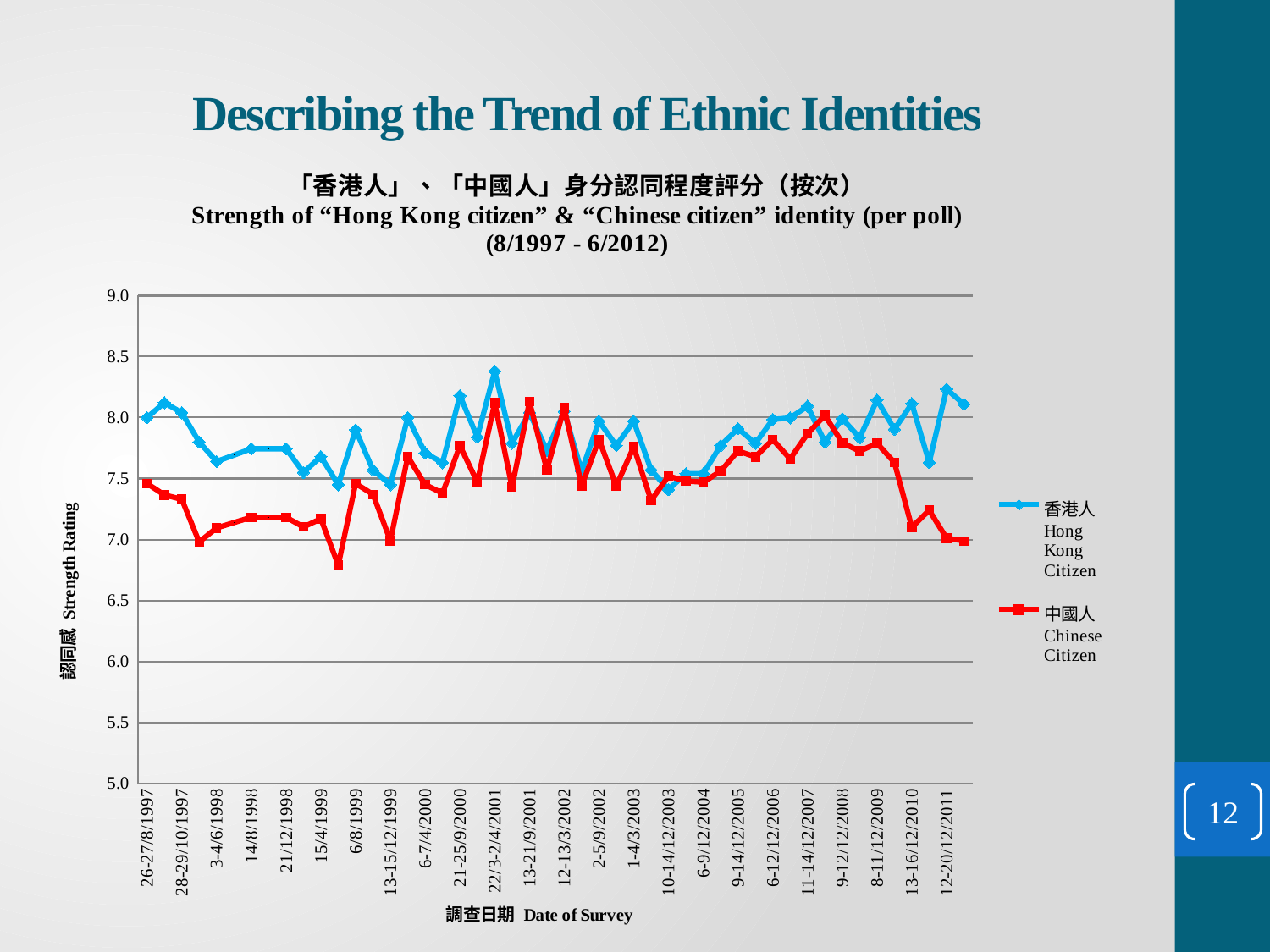

# Describing the Trend of Ethnic Identities

### Chart: 「香港人」、「中國人」身分認同程度評分（按次）
Strength of “Hong Kong citizen” & “Chinese citizen” identity (per poll)
(8/1997 - 6/2012)

| Category | 香港人 Hong Kong Citizen | 中國人 Chinese Citizen |
|---|---|---|
| 26-27/8/1997 | 8.0 | 7.46 |
| 23-24/9/1997 | 8.1224 | 7.365499999999998 |
| 28-29/10/1997 | 8.040000000000001 | 7.33 |
| 8-9/12/1997 | 7.8 | 6.98 |
| 3-4/6/1998 | 7.64 | 7.094999999999998 |
| 22-24/6/1998 | 7.691999999999998 | 7.1389999999999985 |
| 14/8/1998 | 7.744 | 7.182999999999998 |
| 29/9/1998 | 7.744 | 7.182999999999998 |
| 21/12/1998 | 7.744 | 7.182999999999998 |
| 8-9/2/1999 | 7.55 | 7.102999999999998 |
| 15/4/1999 | 7.68 | 7.17 |
| 8/6/1999 | 7.45 | 6.79 |
| 6/8/1999 | 7.9 | 7.46 |
| 26-27/10/1999 | 7.57 | 7.37 |
| 13-15/12/1999 | 7.45 | 6.99 |
| 1-2/2/2000 | 8.0 | 7.68 |
| 6-7/4/2000 | 7.71 | 7.45 |
| 7-8/6/2000 | 7.63 | 7.38 |
| 21-25/9/2000 | 8.18 | 7.770000000000001 |
| 4-12/12/2000 | 7.84 | 7.4700000000000015 |
| 22/3-2/4/2001 | 8.38 | 8.120000000000001 |
| 1-5/6/2001 | 7.79 | 7.4300000000000015 |
| 13-21/9/2001 | 8.040000000000001 | 8.13 |
| 7-9/12/2001 | 7.73 | 7.57 |
| 12-13/3/2002 | 8.05 | 8.08 |
| 4-5/6/2002 | 7.56 | 7.44 |
| 2-5/9/2002 | 7.9700000000000015 | 7.8199999999999985 |
| 13-18/12/2002 | 7.770000000000001 | 7.44 |
| 1-4/3/2003 | 7.9700000000000015 | 7.76 |
| 13-18/6/2003 | 7.57 | 7.3199999999999985 |
| 10-14/12/2003 | 7.41 | 7.52 |
| 7-11/6/2004 | 7.54 | 7.48 |
| 6-9/12/2004 | 7.54 | 7.4700000000000015 |
| 6-8/6/2005 | 7.770000000000001 | 7.56 |
| 9-14/12/2005 | 7.909643793846003 | 7.725750258553997 |
| 13-15/6/2006 | 7.78866521000798 | 7.67806184994866 |
| 6-12/12/2006 | 7.984344442179919 | 7.8194075836560595 |
| 8-12/6/2007 | 7.997436125342251 | 7.6609924731727865 |
| 11-14/12/2007 | 8.093634817204679 | 7.868121844057444 |
| 11-13/6/2008 | 7.797922328047892 | 8.018232818464115 |
| 9-12/12/2008 | 7.990513118558684 | 7.792526927722956 |
| 8-13/6/2009 | 7.834364935782504 | 7.724789471730475 |
| 8-11/12/2009 | 8.144166210547935 | 7.788923063604272 |
| 9-13/6/2010 | 7.904012906416985 | 7.631654661763021 |
| 13-16/12/2010 | 8.115300448019948 | 7.100870531624214 |
| 21-22/6/2011 | 7.631408114749958 | 7.240144464370672 |
| 12-20/12/2011 | 8.232815633514718 | 7.011611871938392 |
| 13-20/6/2012 | 8.109586576811541 | 6.98848714767201 |

12